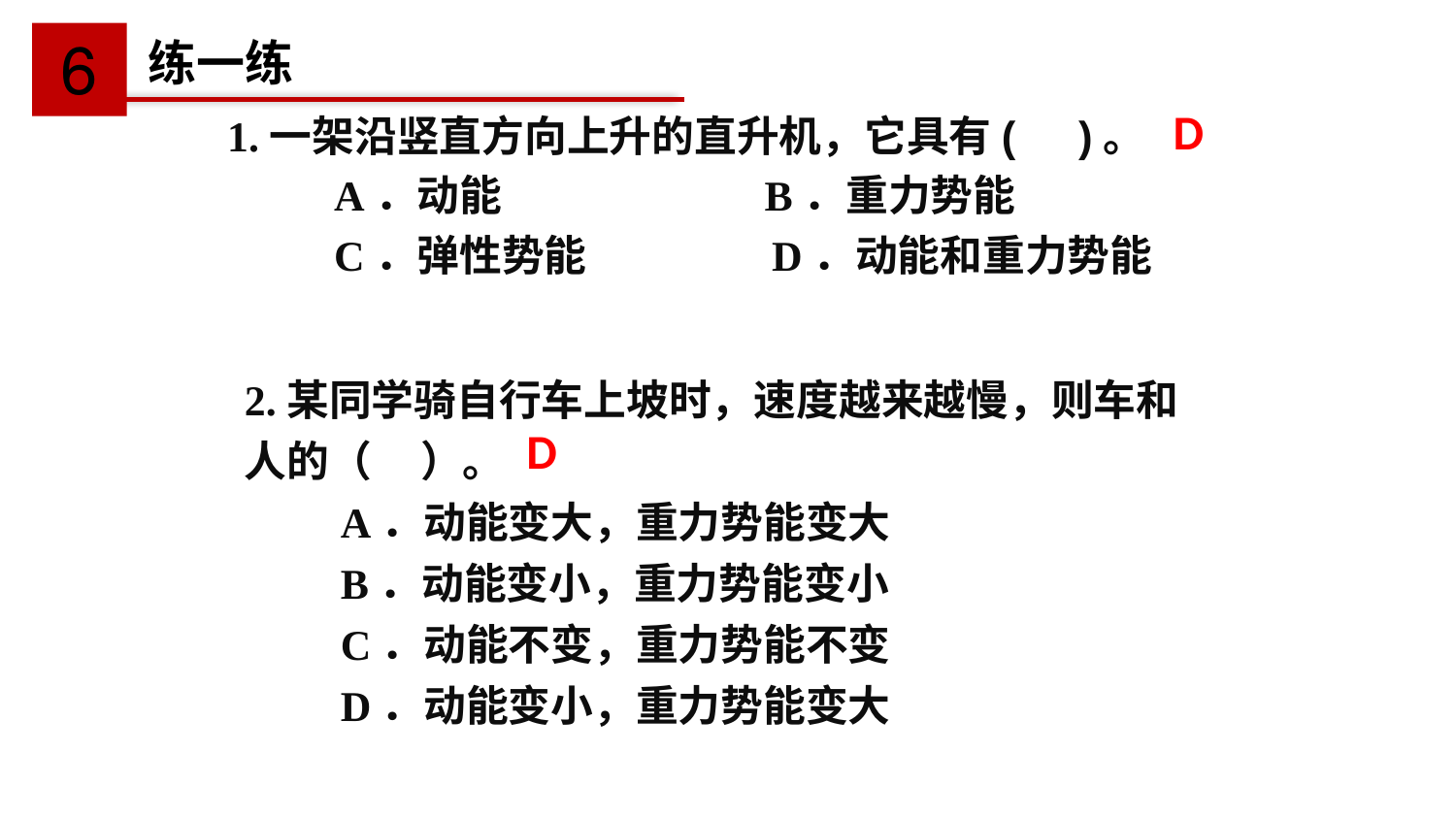

6
练一练
D
1.一架沿竖直方向上升的直升机，它具有(　)。
          A．动能                          B．重力势能
          C．弹性势能                  D．动能和重力势能
2.某同学骑自行车上坡时，速度越来越慢，则车和人的（     ）。
         A．动能变大，重力势能变大
         B．动能变小，重力势能变小
         C．动能不变，重力势能不变
         D．动能变小，重力势能变大
D